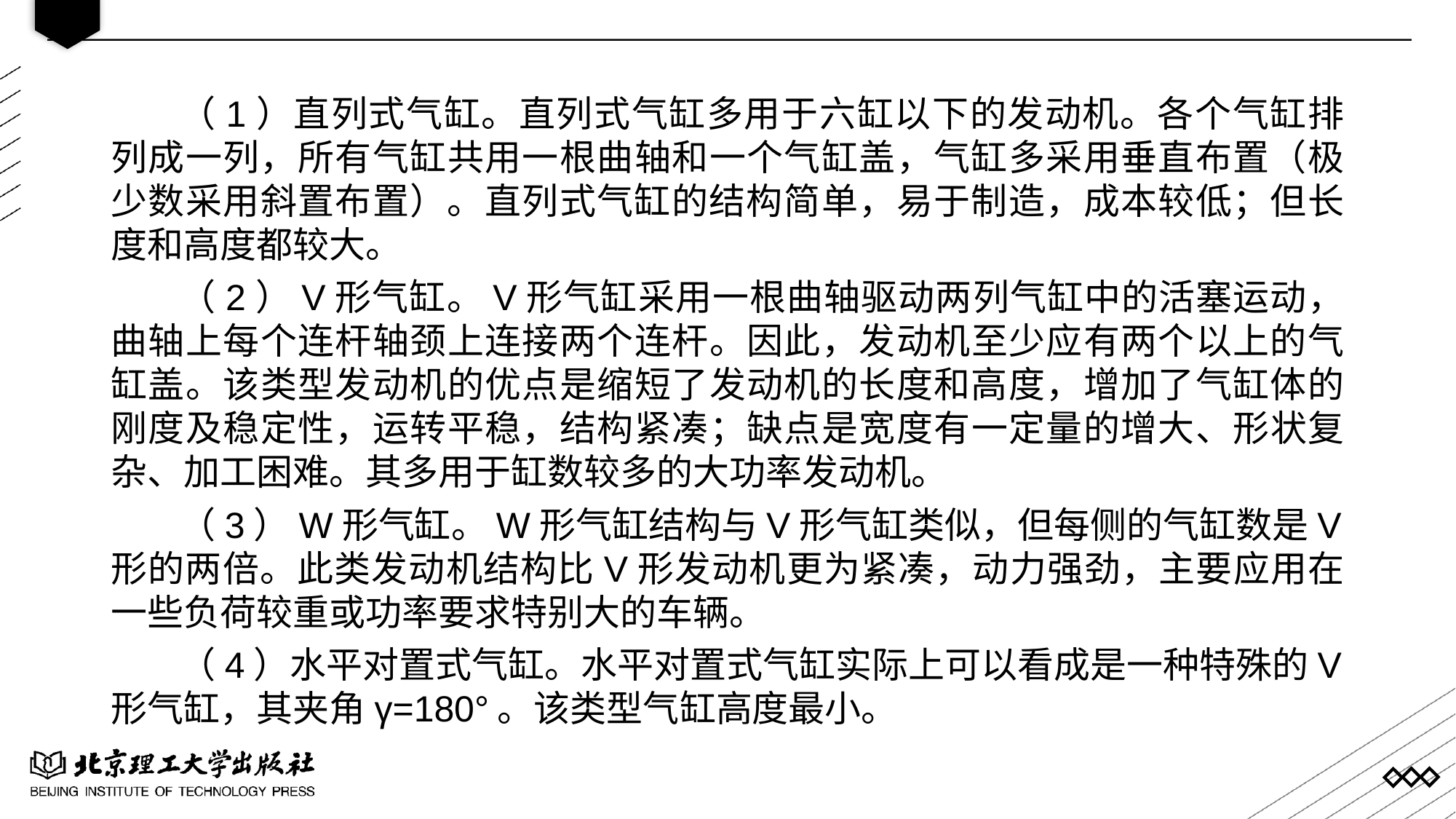

（1）直列式气缸。直列式气缸多用于六缸以下的发动机。各个气缸排列成一列，所有气缸共用一根曲轴和一个气缸盖，气缸多采用垂直布置（极少数采用斜置布置）。直列式气缸的结构简单，易于制造，成本较低；但长度和高度都较大。
（2）V形气缸。V形气缸采用一根曲轴驱动两列气缸中的活塞运动，曲轴上每个连杆轴颈上连接两个连杆。因此，发动机至少应有两个以上的气缸盖。该类型发动机的优点是缩短了发动机的长度和高度，增加了气缸体的刚度及稳定性，运转平稳，结构紧凑；缺点是宽度有一定量的增大、形状复杂、加工困难。其多用于缸数较多的大功率发动机。
（3）W形气缸。W形气缸结构与V形气缸类似，但每侧的气缸数是V形的两倍。此类发动机结构比V形发动机更为紧凑，动力强劲，主要应用在一些负荷较重或功率要求特别大的车辆。
（4）水平对置式气缸。水平对置式气缸实际上可以看成是一种特殊的V形气缸，其夹角γ=180°。该类型气缸高度最小。